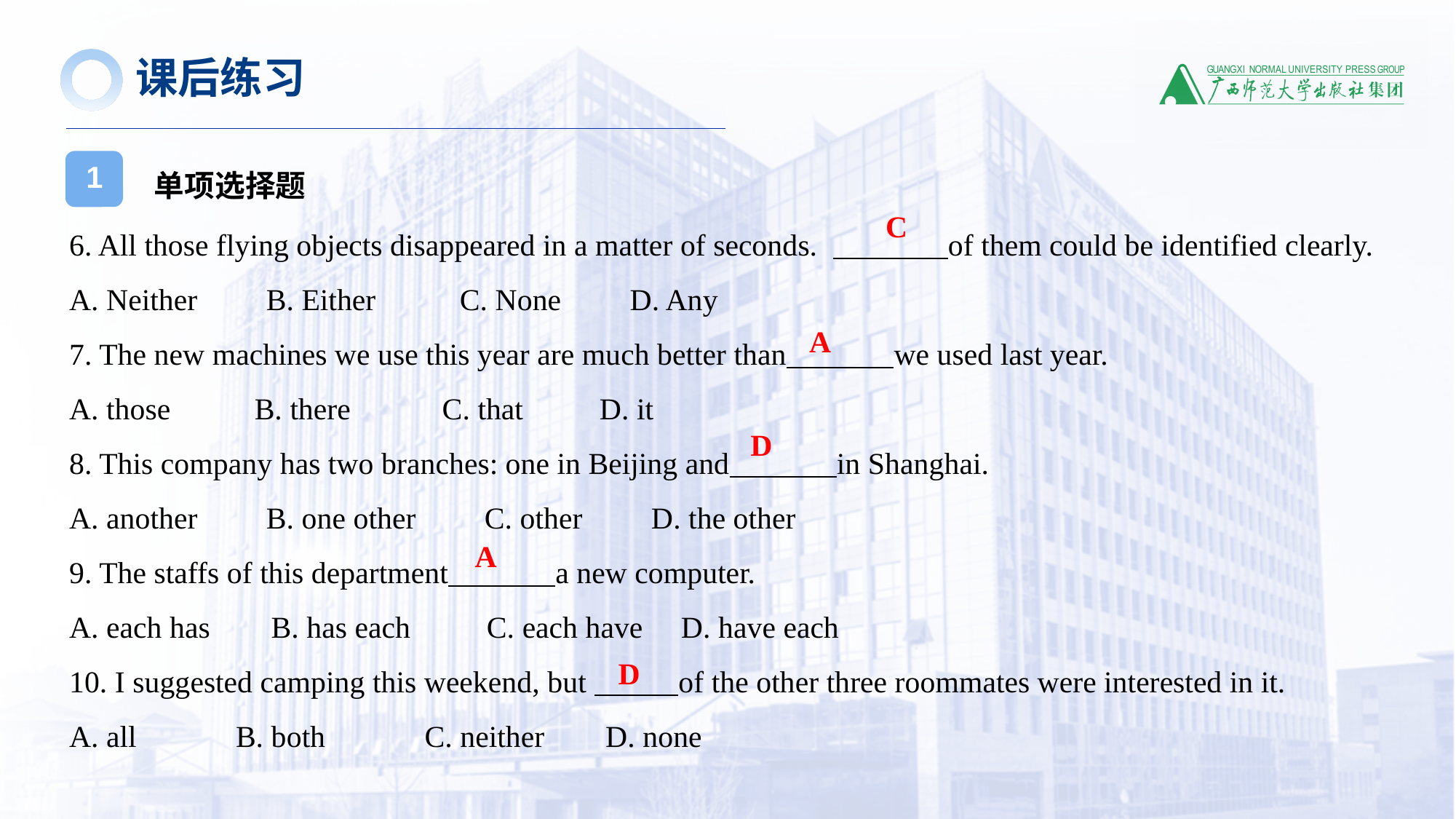

课后练习

单项选择题

1
6. All those flying objects disappeared in a matter of seconds.                 of them could be identified clearly.
A. Neither         B. Either           C. None         D. Any
7. The new machines we use this year are much better than              we used last year.
A. those           B. there            C. that          D. it
8. This company has two branches: one in Beijing and              in Shanghai.
A. another         B. one other         C. other         D. the other
9. The staffs of this department              a new computer.
A. each has        B. has each          C. each have     D. have each
10. I suggested camping this weekend, but            of the other three roommates were interested in it.
A. all             B. both             C. neither        D. none
C
A
D
A
D